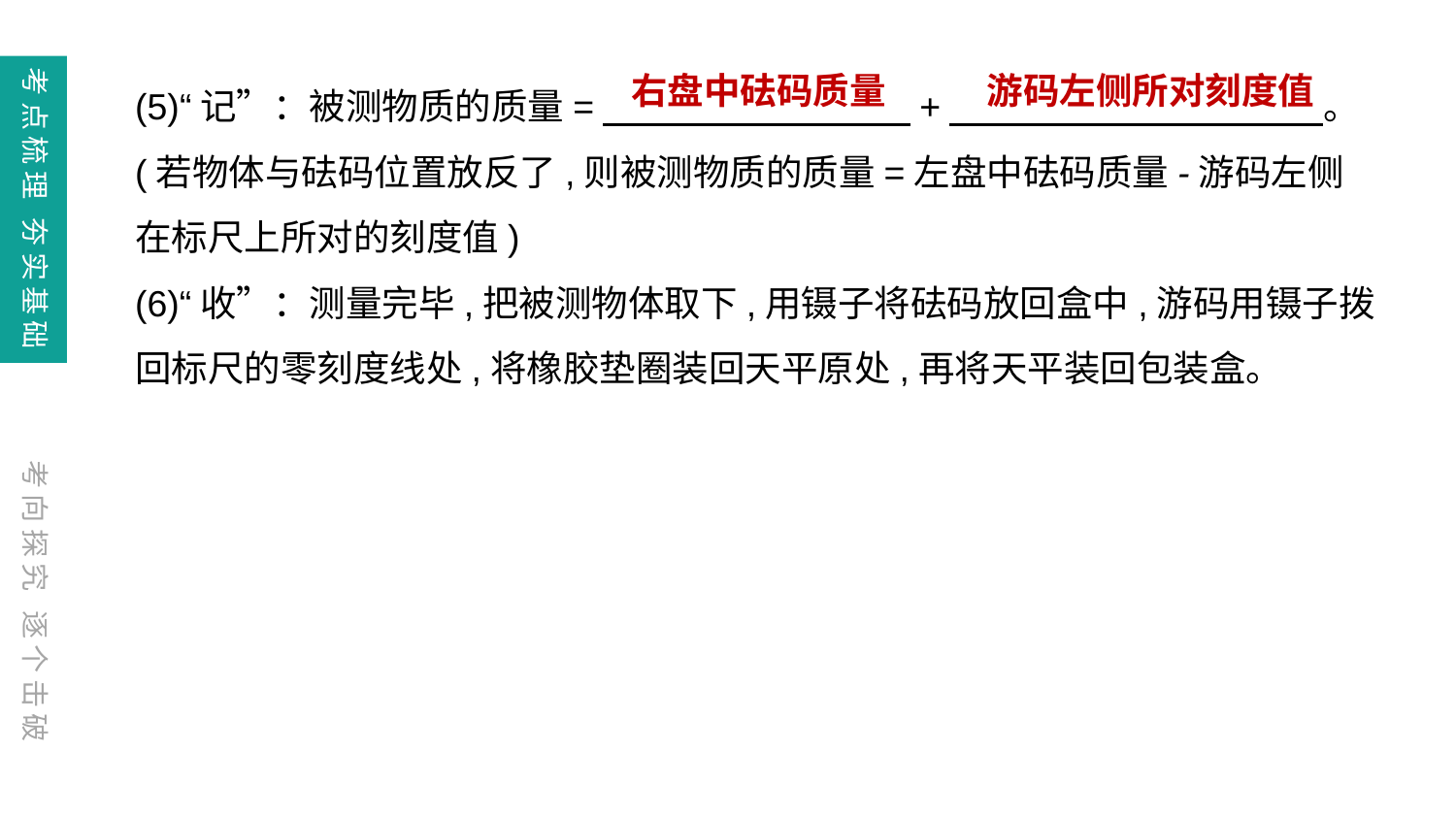

考点梳理 夯实基础
(5)“记”：被测物质的质量=　　　　 　 　　　+　　          　　　　　　。(若物体与砝码位置放反了,则被测物质的质量=左盘中砝码质量-游码左侧在标尺上所对的刻度值)
(6)“收”：测量完毕,把被测物体取下,用镊子将砝码放回盒中,游码用镊子拨回标尺的零刻度线处,将橡胶垫圈装回天平原处,再将天平装回包装盒。
右盘中砝码质量
游码左侧所对刻度值
考向探究 逐个击破